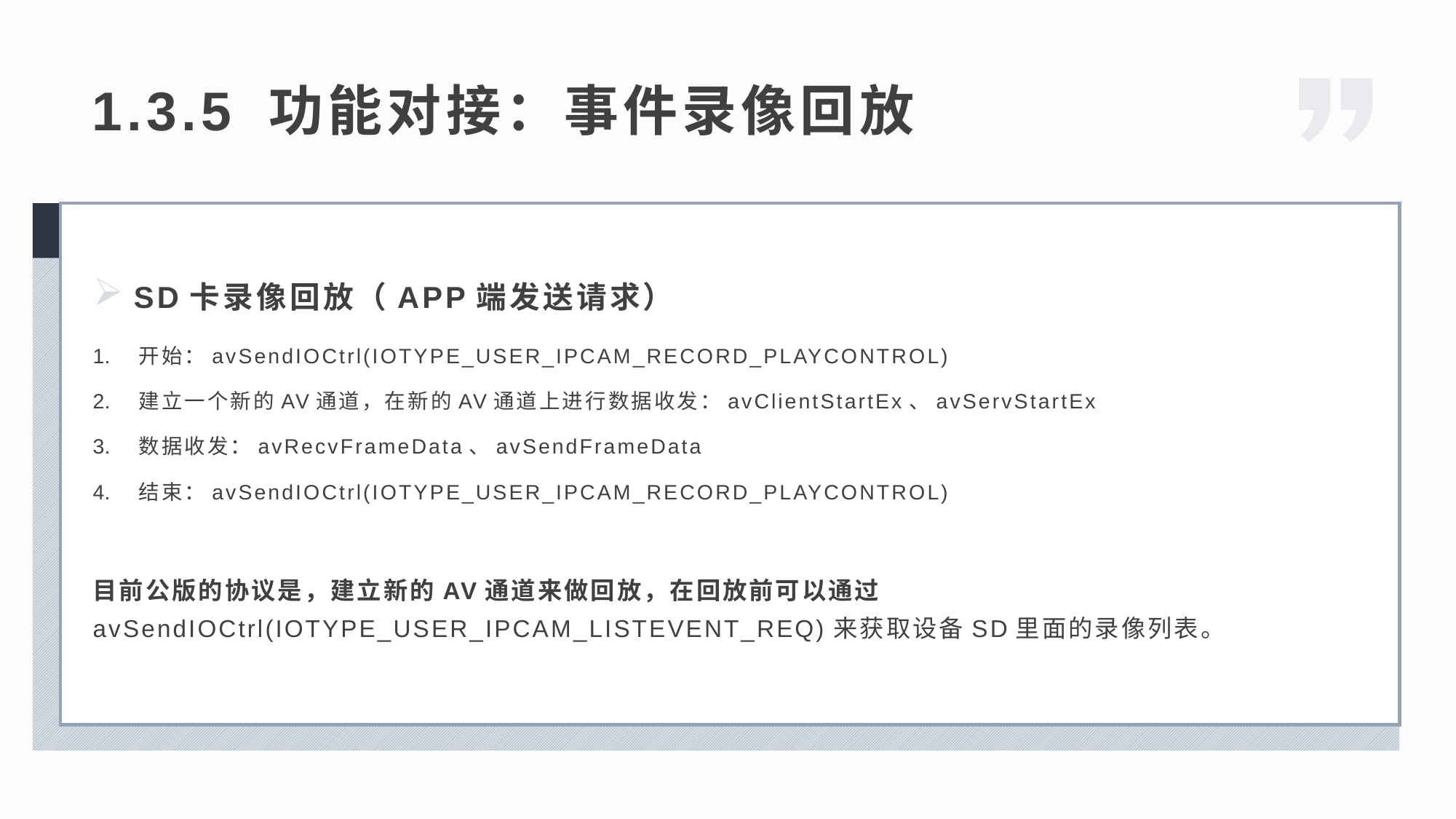

1.3.5 功能对接：事件录像回放

SD卡录像回放（APP端发送请求）
开始：avSendIOCtrl(IOTYPE_USER_IPCAM_RECORD_PLAYCONTROL)
建立一个新的AV通道，在新的AV通道上进行数据收发：avClientStartEx、avServStartEx
数据收发：avRecvFrameData、avSendFrameData
结束：avSendIOCtrl(IOTYPE_USER_IPCAM_RECORD_PLAYCONTROL)

目前公版的协议是，建立新的AV通道来做回放，在回放前可以通过avSendIOCtrl(IOTYPE_USER_IPCAM_LISTEVENT_REQ)来获取设备SD里面的录像列表。